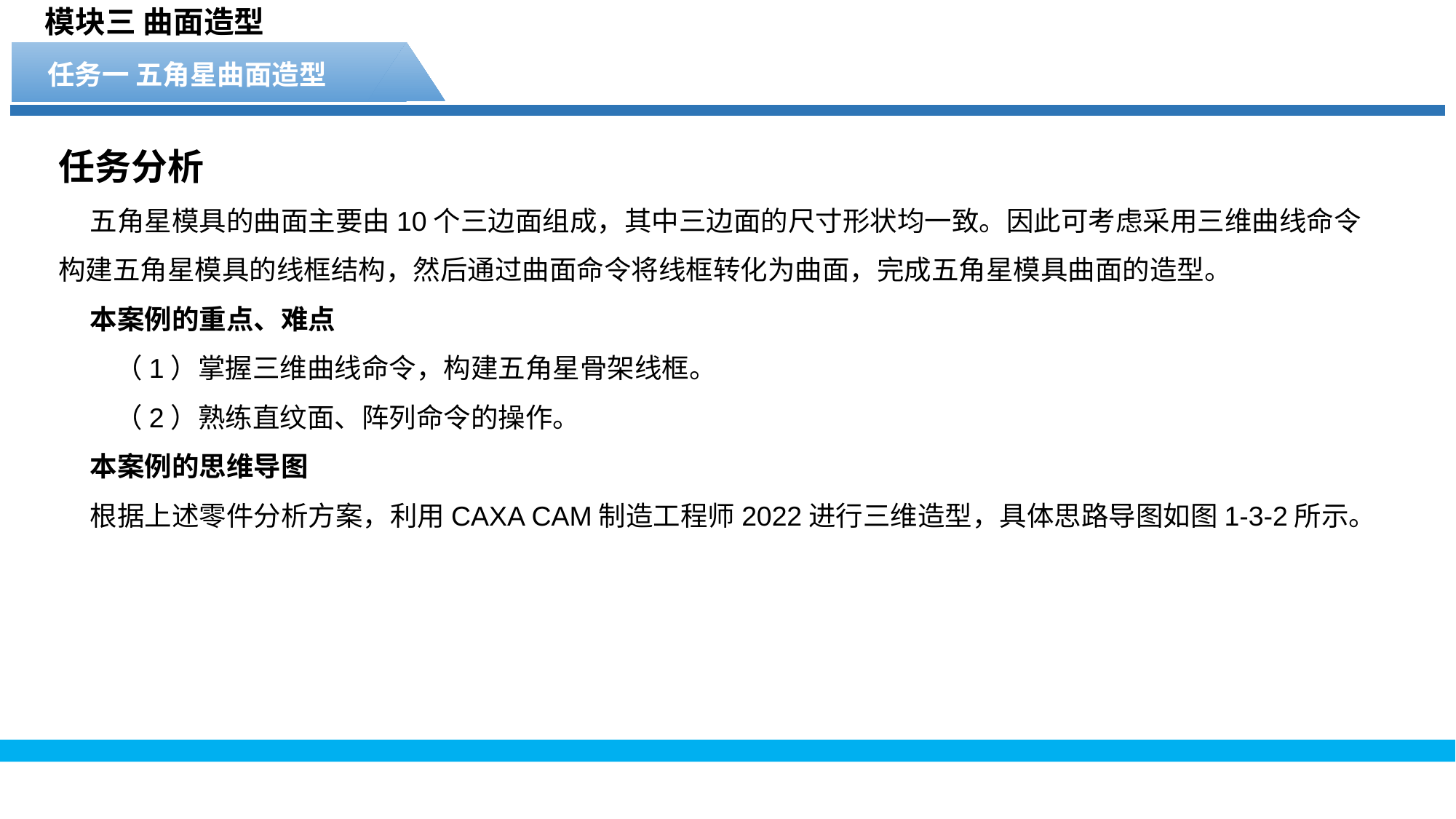

模块三 曲面造型

任务一 五角星曲面造型
任务分析
五角星模具的曲面主要由10个三边面组成，其中三边面的尺寸形状均一致。因此可考虑采用三维曲线命令构建五角星模具的线框结构，然后通过曲面命令将线框转化为曲面，完成五角星模具曲面的造型。
本案例的重点、难点
   （1）掌握三维曲线命令，构建五角星骨架线框。
   （2）熟练直纹面、阵列命令的操作。
本案例的思维导图
根据上述零件分析方案，利用CAXA CAM制造工程师2022进行三维造型，具体思路导图如图1-3-2所示。